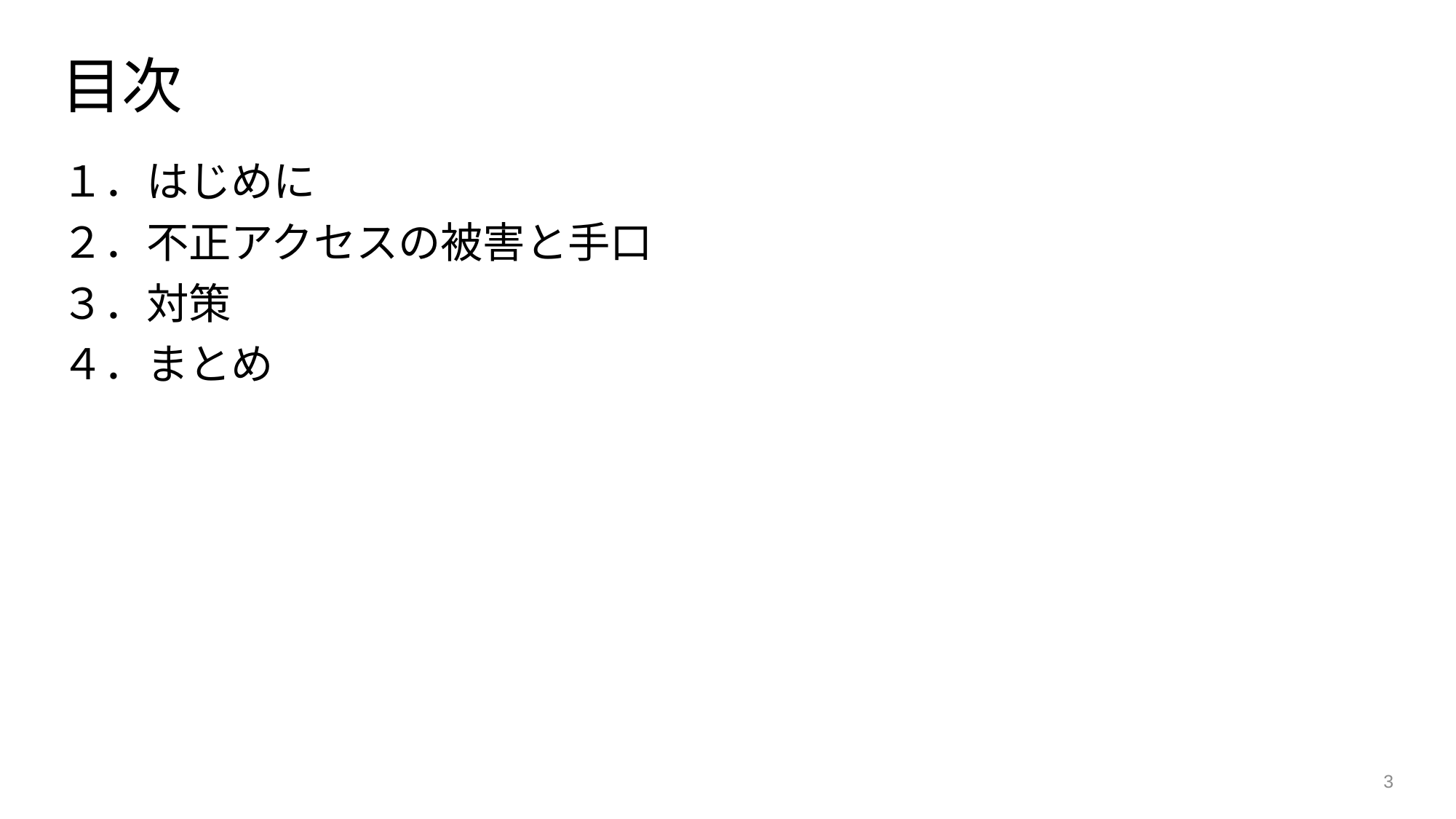

# 目次
１．はじめに
２．不正アクセスの被害と手口
３．対策
４．まとめ

3